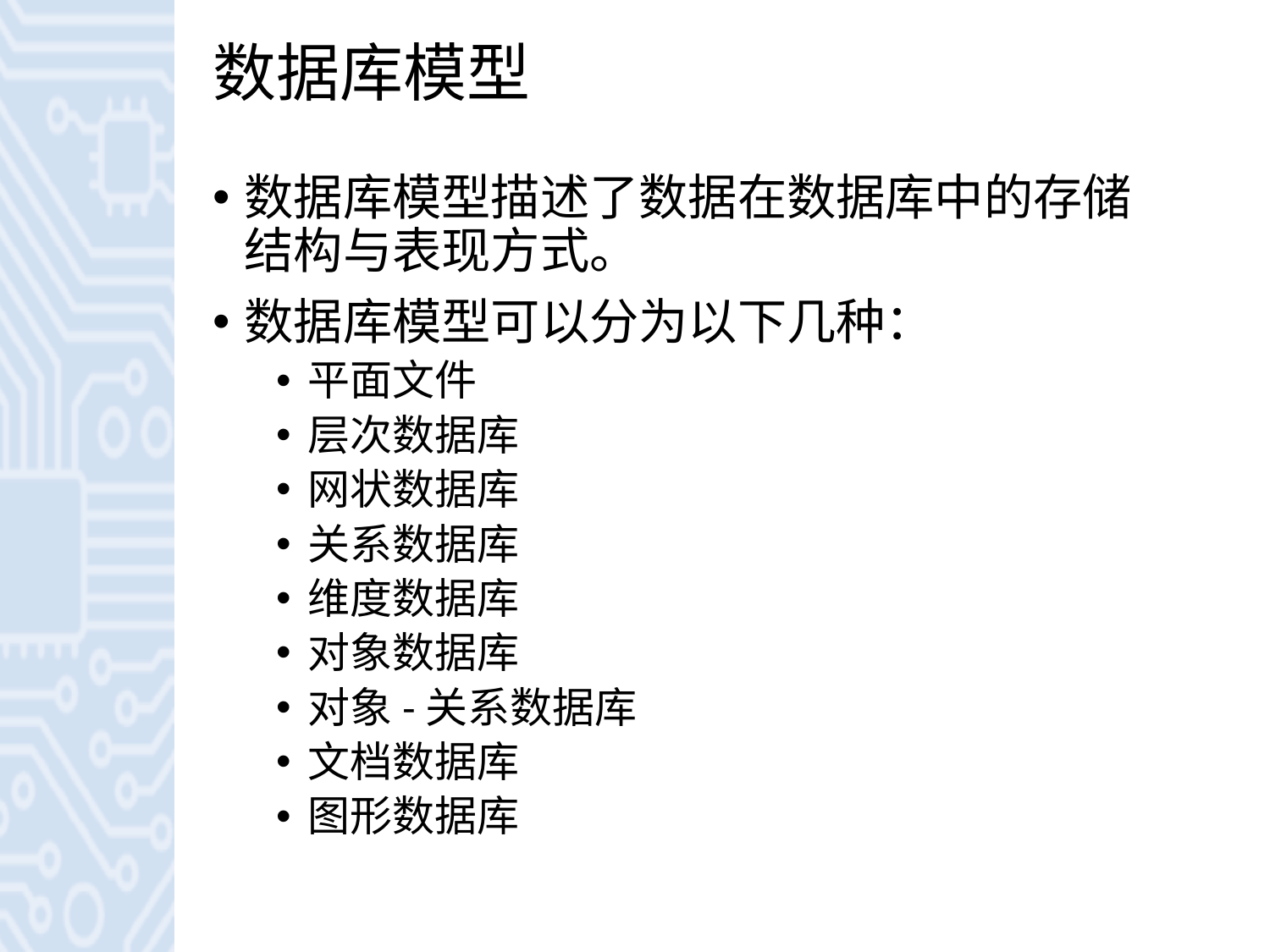

# 数据库模型
数据库模型描述了数据在数据库中的存储结构与表现方式。
数据库模型可以分为以下几种：
平面文件
层次数据库
网状数据库
关系数据库
维度数据库
对象数据库
对象-关系数据库
文档数据库
图形数据库